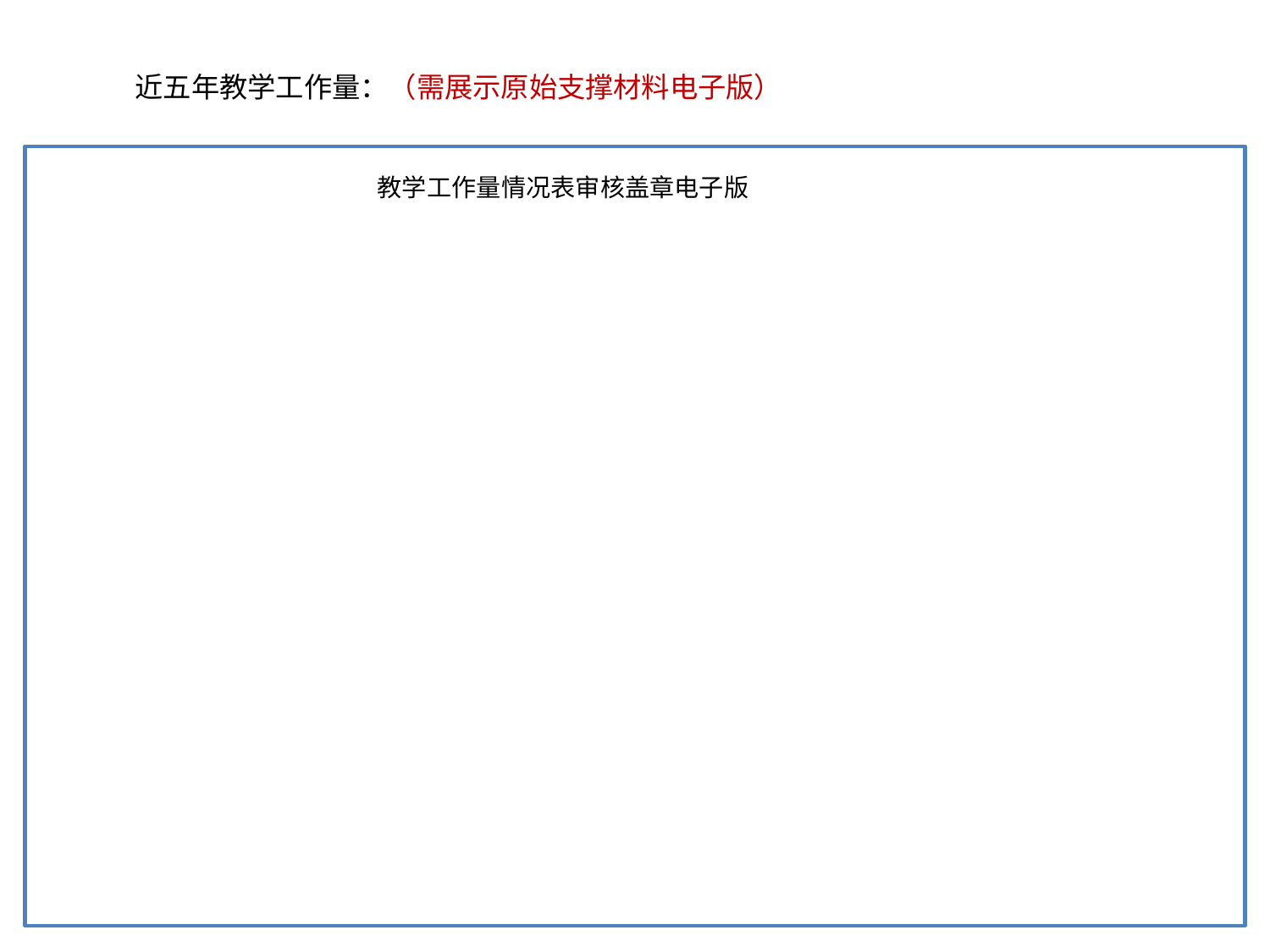

近五年教学工作量：（需展示原始支撑材料电子版）

教学工作量情况表审核盖章电子版